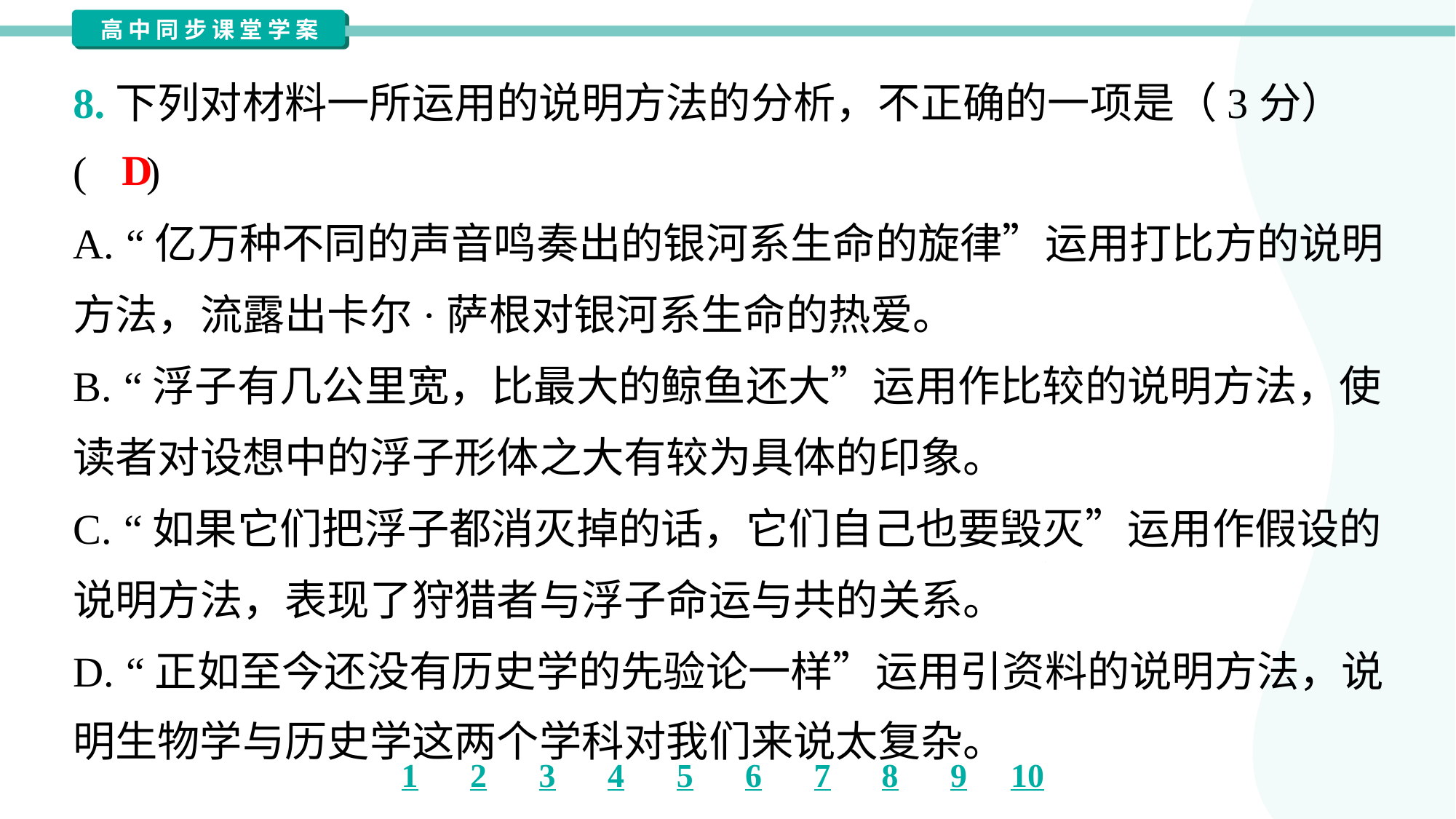

8.下列对材料一所运用的说明方法的分析，不正确的一项是（3分）
(     )
D
A. “亿万种不同的声音鸣奏出的银河系生命的旋律”运用打比方的说明
方法，流露出卡尔·萨根对银河系生命的热爱。
B. “浮子有几公里宽，比最大的鲸鱼还大”运用作比较的说明方法，使
读者对设想中的浮子形体之大有较为具体的印象。
C. “如果它们把浮子都消灭掉的话，它们自己也要毁灭”运用作假设的
说明方法，表现了狩猎者与浮子命运与共的关系。
D. “正如至今还没有历史学的先验论一样”运用引资料的说明方法，说
明生物学与历史学这两个学科对我们来说太复杂。